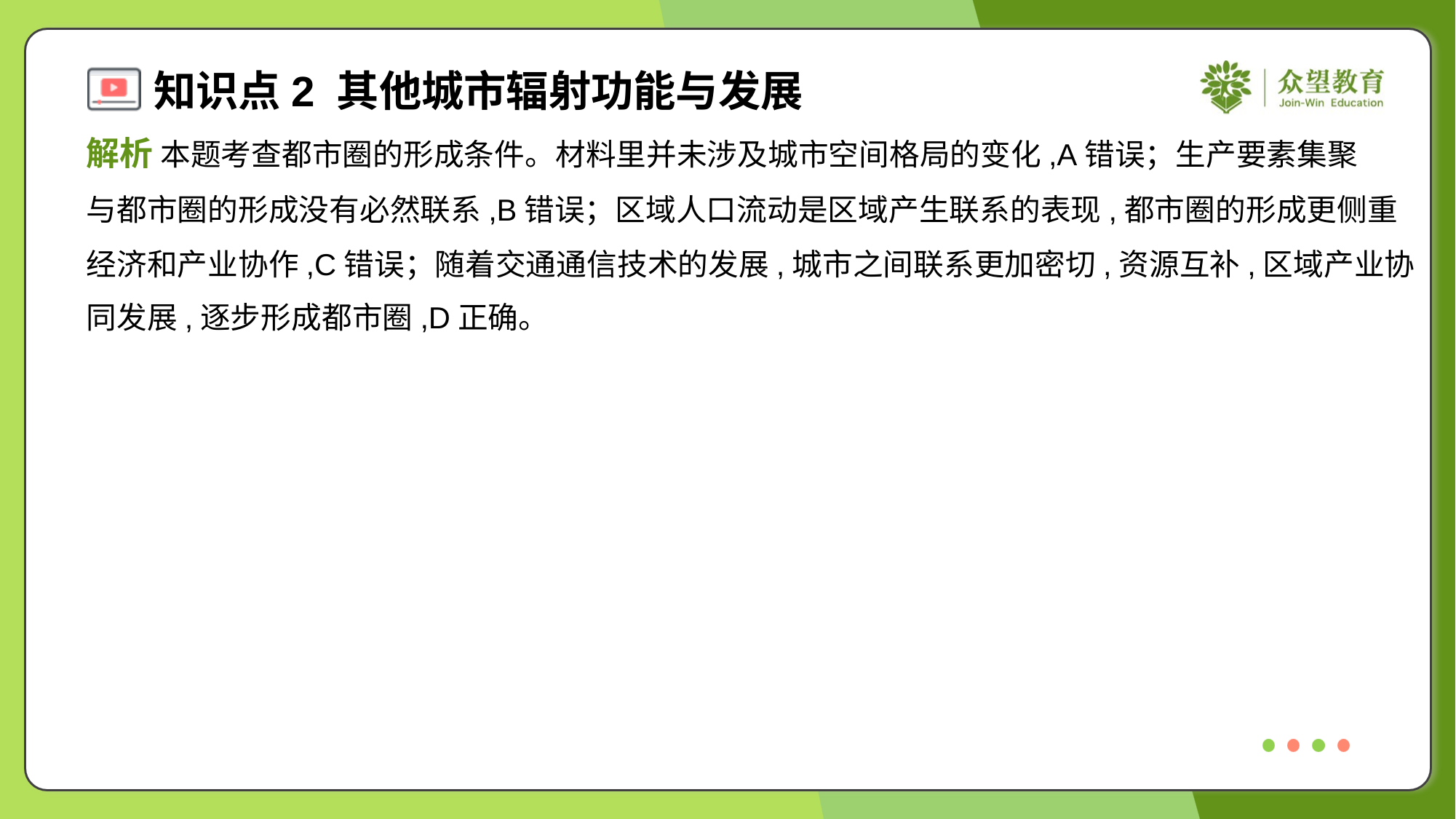

解析 本题考查都市圈的形成条件。材料里并未涉及城市空间格局的变化,A错误；生产要素集聚
与都市圈的形成没有必然联系,B错误；区域人口流动是区域产生联系的表现,都市圈的形成更侧重
经济和产业协作,C错误；随着交通通信技术的发展,城市之间联系更加密切,资源互补,区域产业协
同发展,逐步形成都市圈,D正确。